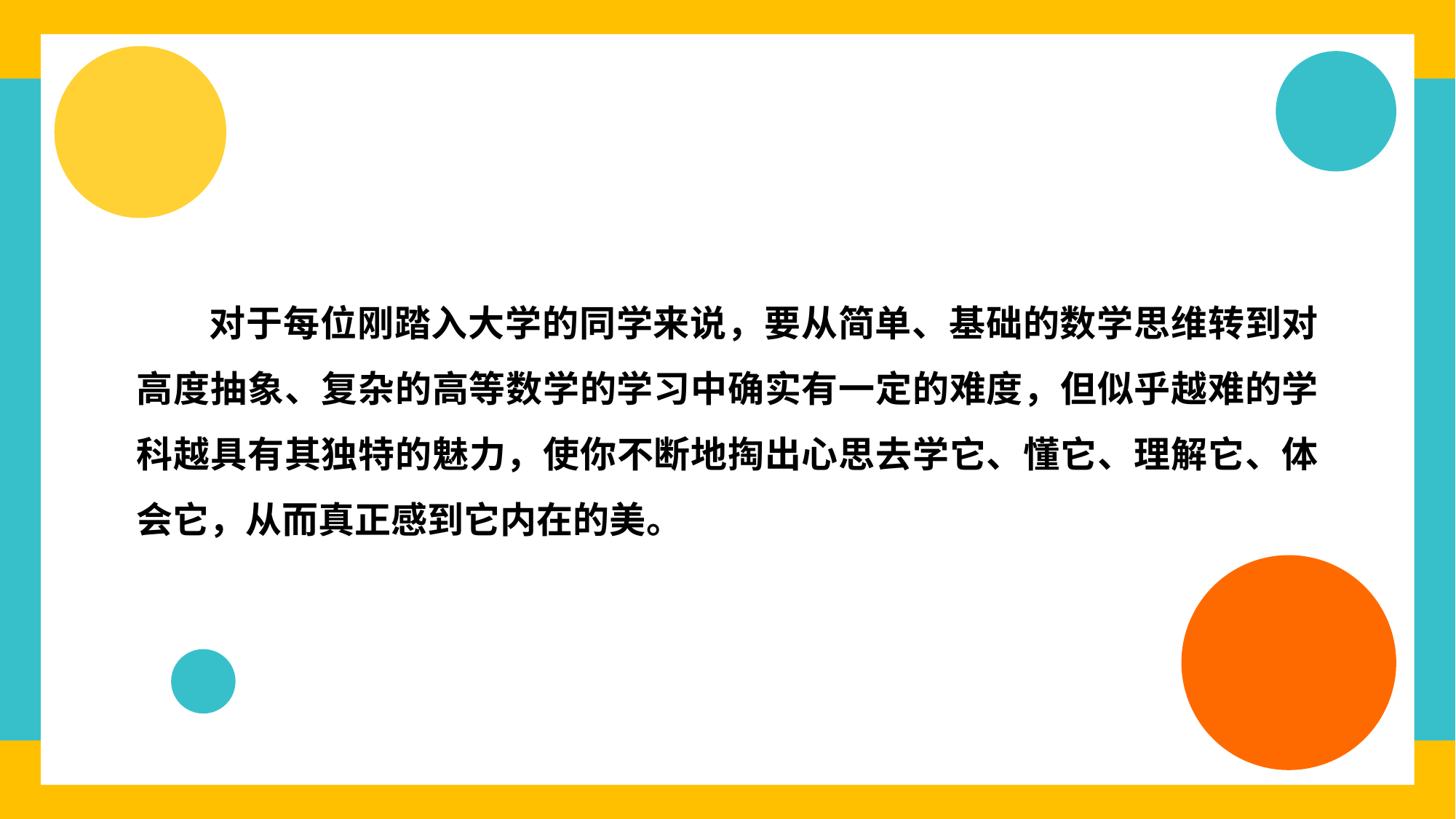

对于每位刚踏入大学的同学来说，要从简单、基础的数学思维转到对高度抽象、复杂的高等数学的学习中确实有一定的难度，但似乎越难的学科越具有其独特的魅力，使你不断地掏出心思去学它、懂它、理解它、体会它，从而真正感到它内在的美。